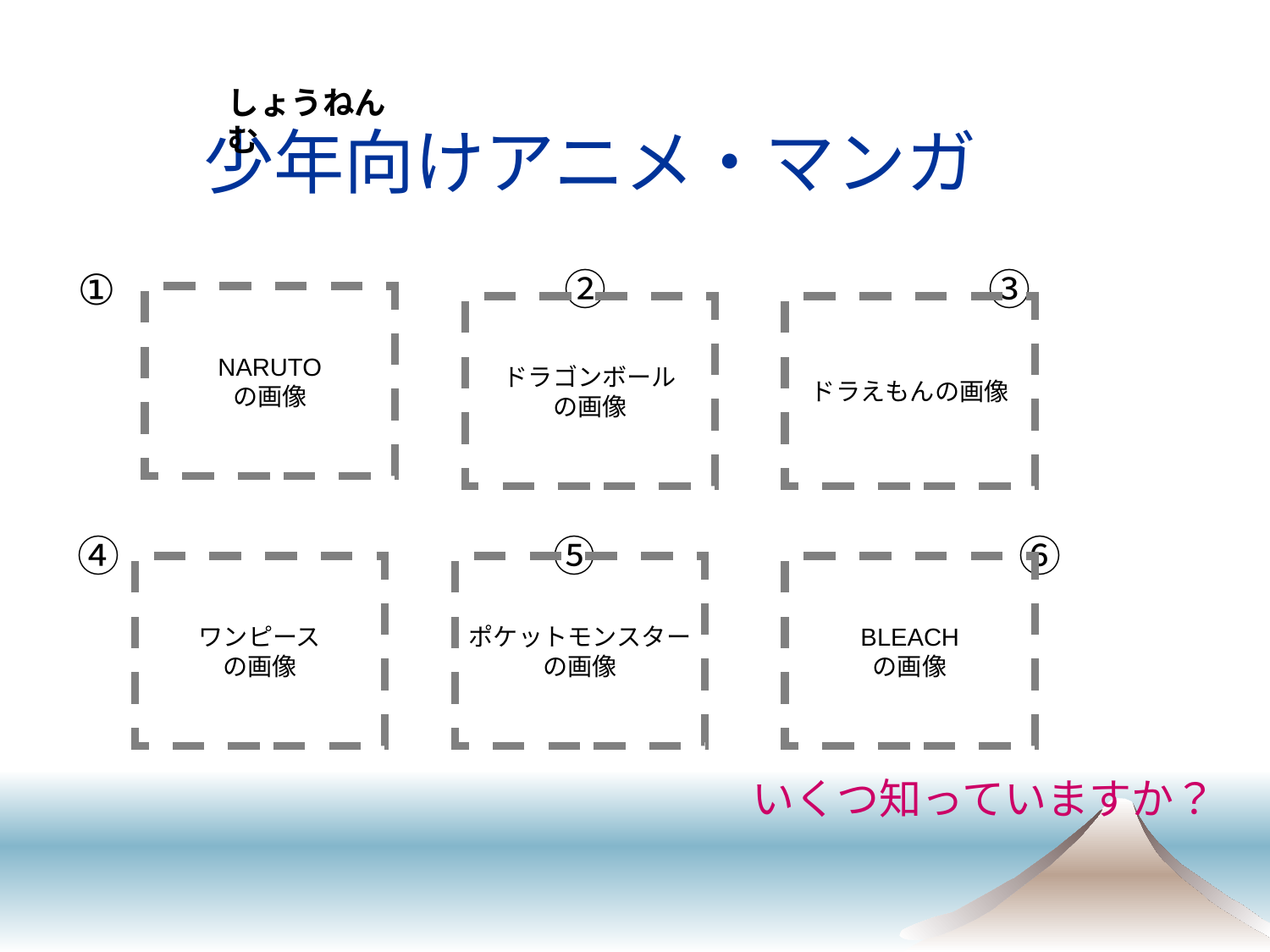

# 少年向けアニメ・マンガ
しょうねんむ
　　　　　　　　　　②　　　　　　　　　③

④　　　　　　　　　　⑤　　　　　　　　　　⑥

NARUTO
の画像
ドラゴンボール
の画像
ドラえもんの画像
ワンピース
の画像
ポケットモンスター
の画像
BLEACH
の画像
いくつ知っていますか？